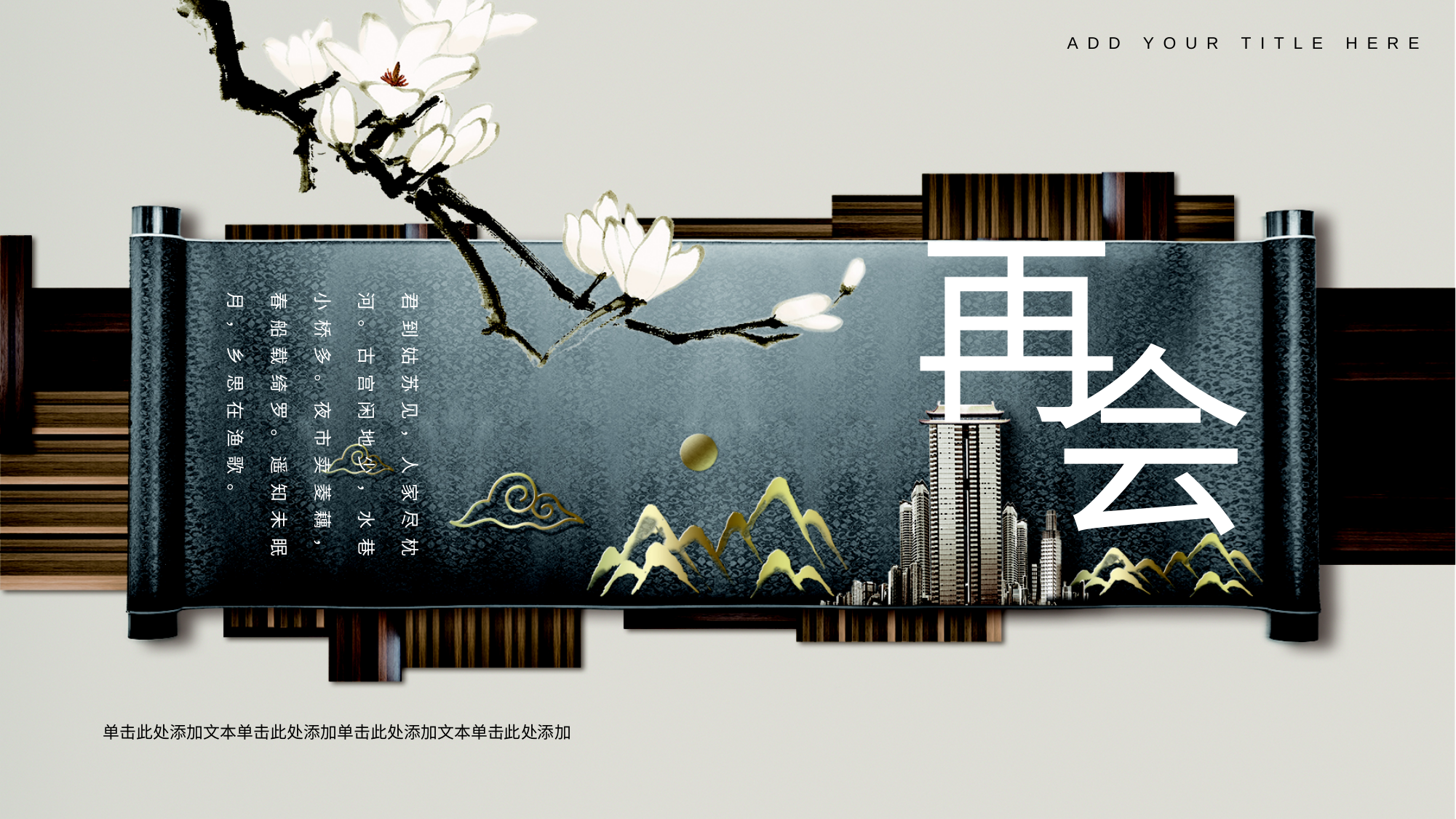

ADD YOUR TITLE HERE
再
君到姑苏见，人家尽枕河。古宫闲地少，水巷小桥多。夜市卖菱藕，春船载绮罗。遥知未眠月，乡思在渔歌。
会
单击此处添加文本单击此处添加单击此处添加文本单击此处添加